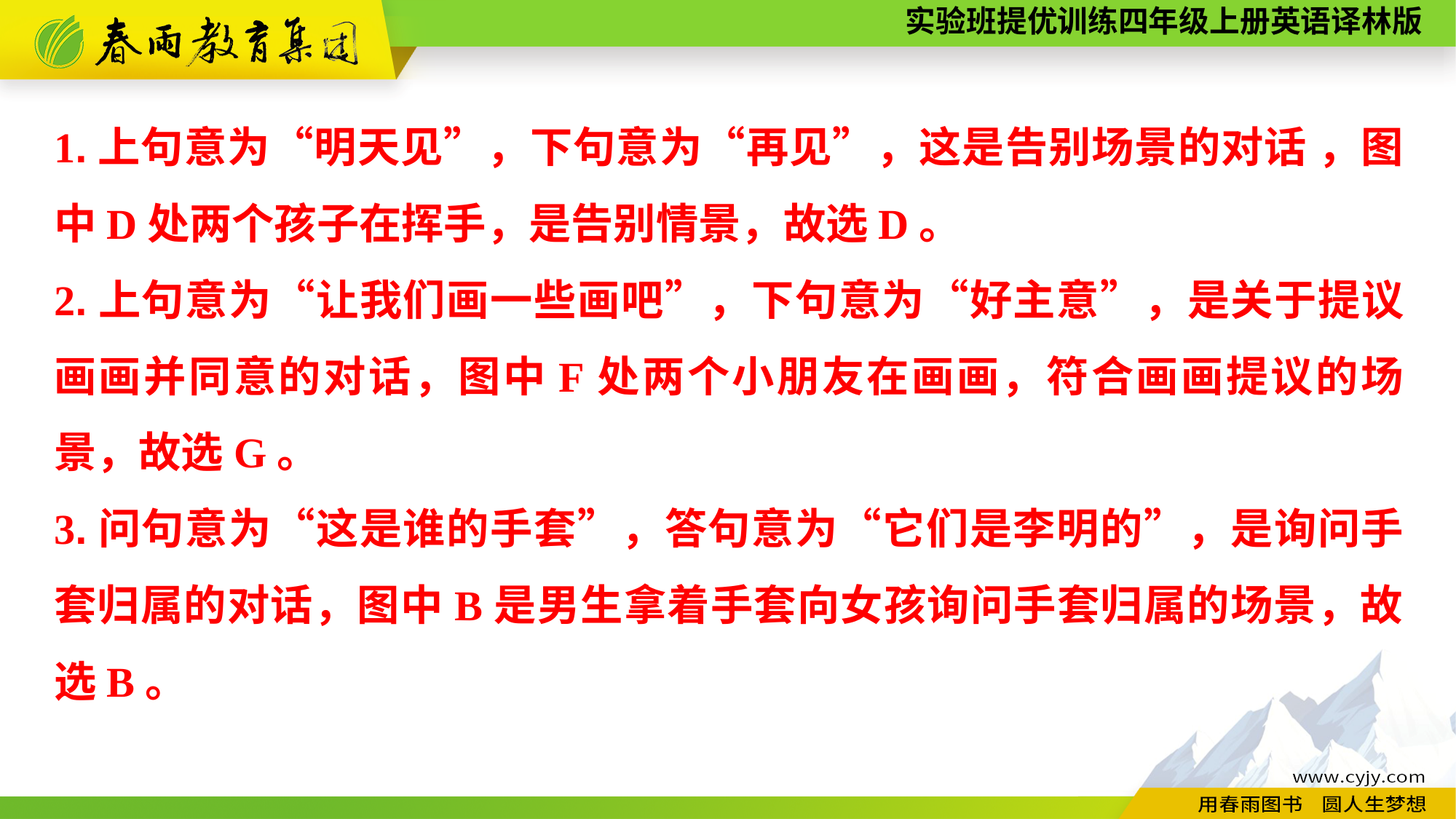

1.上句意为“明天见”，下句意为“再见”，这是告别场景的对话 ，图中D处两个孩子在挥手，是告别情景，故选D。
2.上句意为“让我们画一些画吧”，下句意为“好主意”，是关于提议画画并同意的对话，图中F处两个小朋友在画画，符合画画提议的场景，故选G。
3.问句意为“这是谁的手套”，答句意为“它们是李明的”，是询问手套归属的对话，图中B是男生拿着手套向女孩询问手套归属的场景，故选B。